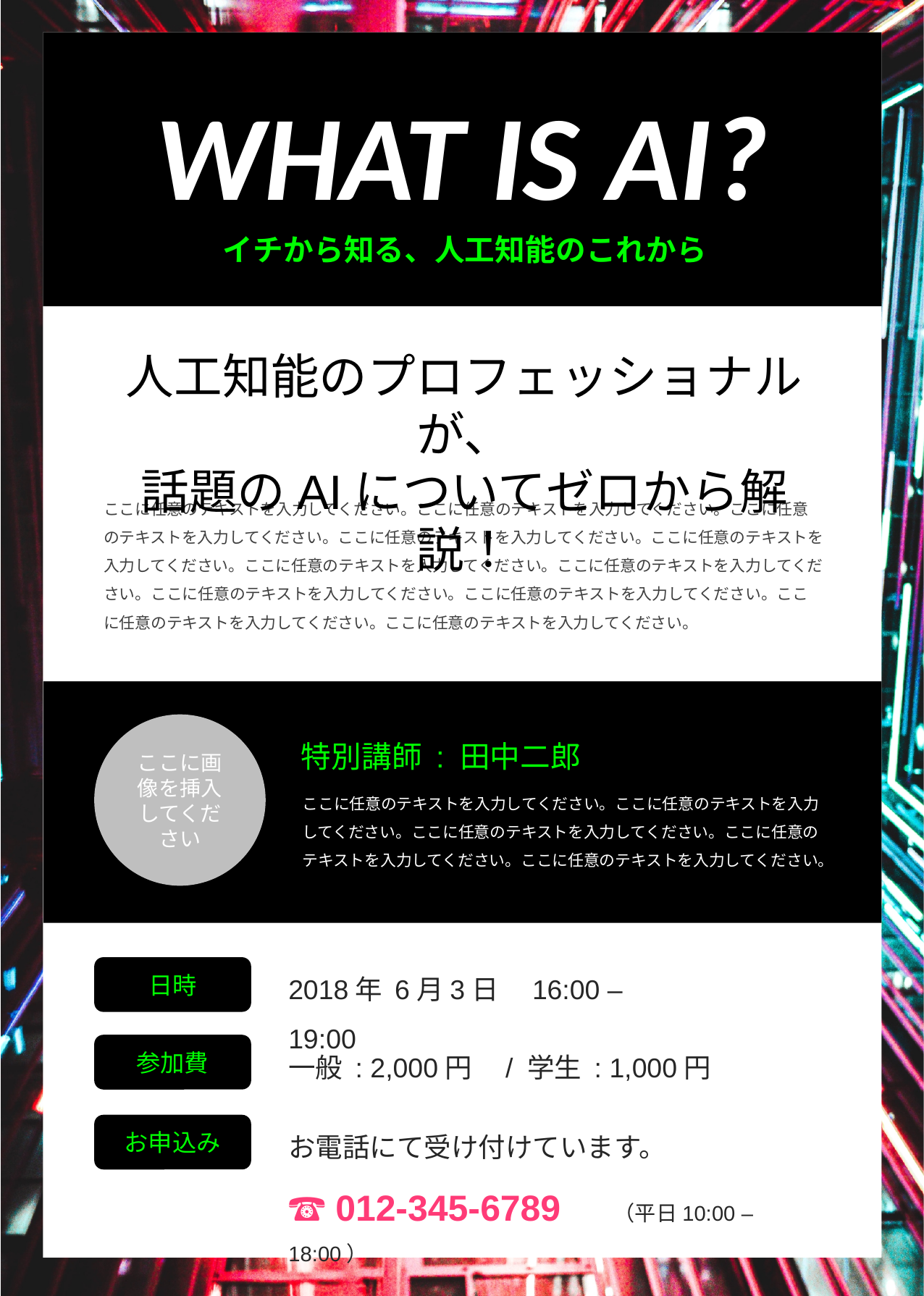

WHAT IS AI?
イチから知る、人工知能のこれから
人工知能のプロフェッショナルが、
話題のAIについてゼロから解説！
ここに任意のテキストを入力してください。ここに任意のテキストを入力してください。ここに任意のテキストを入力してください。ここに任意のテキストを入力してください。ここに任意のテキストを入力してください。ここに任意のテキストを入力してください。ここに任意のテキストを入力してください。ここに任意のテキストを入力してください。ここに任意のテキストを入力してください。ここに任意のテキストを入力してください。ここに任意のテキストを入力してください。
ここに画像を挿入してください
特別講師 : 田中二郎
ここに任意のテキストを入力してください。ここに任意のテキストを入力してください。ここに任意のテキストを入力してください。ここに任意のテキストを入力してください。ここに任意のテキストを入力してください。
2018年 6月3日　16:00 – 19:00
日時
一般 : 2,000円　/ 学生 : 1,000円
参加費
お電話にて受け付けています。
☎ 012-345-6789　 （平日10:00 – 18:00）
お申込み